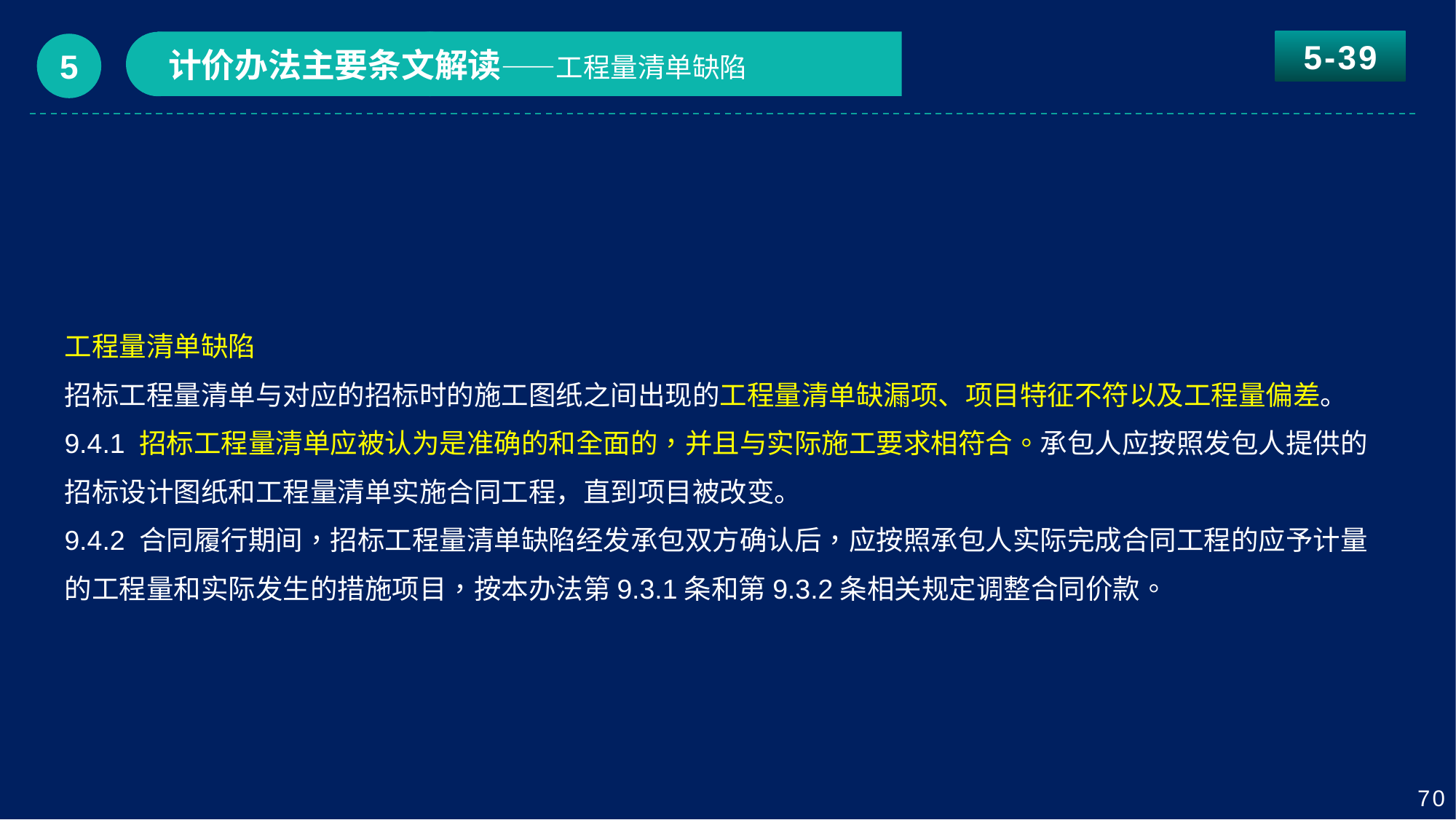

5-39
计价办法主要条文解读——工程量清单缺陷

5
工程量清单缺陷
招标工程量清单与对应的招标时的施工图纸之间出现的工程量清单缺漏项、项目特征不符以及工程量偏差。
9.4.1 招标工程量清单应被认为是准确的和全面的，并且与实际施工要求相符合。承包人应按照发包人提供的招标设计图纸和工程量清单实施合同工程，直到项目被改变。
9.4.2 合同履行期间，招标工程量清单缺陷经发承包双方确认后，应按照承包人实际完成合同工程的应予计量的工程量和实际发生的措施项目，按本办法第9.3.1条和第9.3.2条相关规定调整合同价款。

70